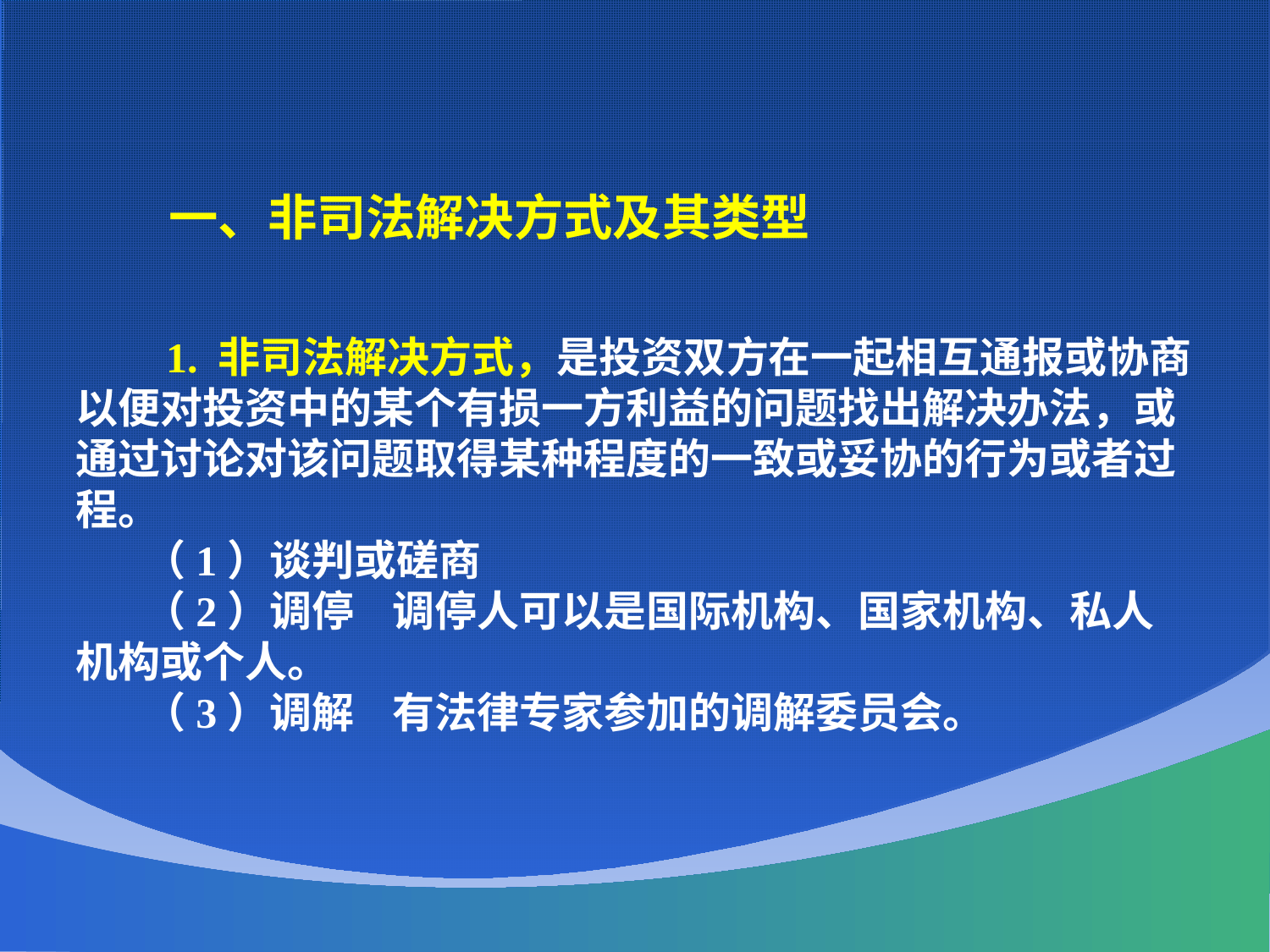

一、非司法解决方式及其类型

    1. 非司法解决方式，是投资双方在一起相互通报或协商以便对投资中的某个有损一方利益的问题找出解决办法，或通过讨论对该问题取得某种程度的一致或妥协的行为或者过程。
 （1）谈判或磋商
 （2）调停    调停人可以是国际机构、国家机构、私人机构或个人。
 （3）调解    有法律专家参加的调解委员会。